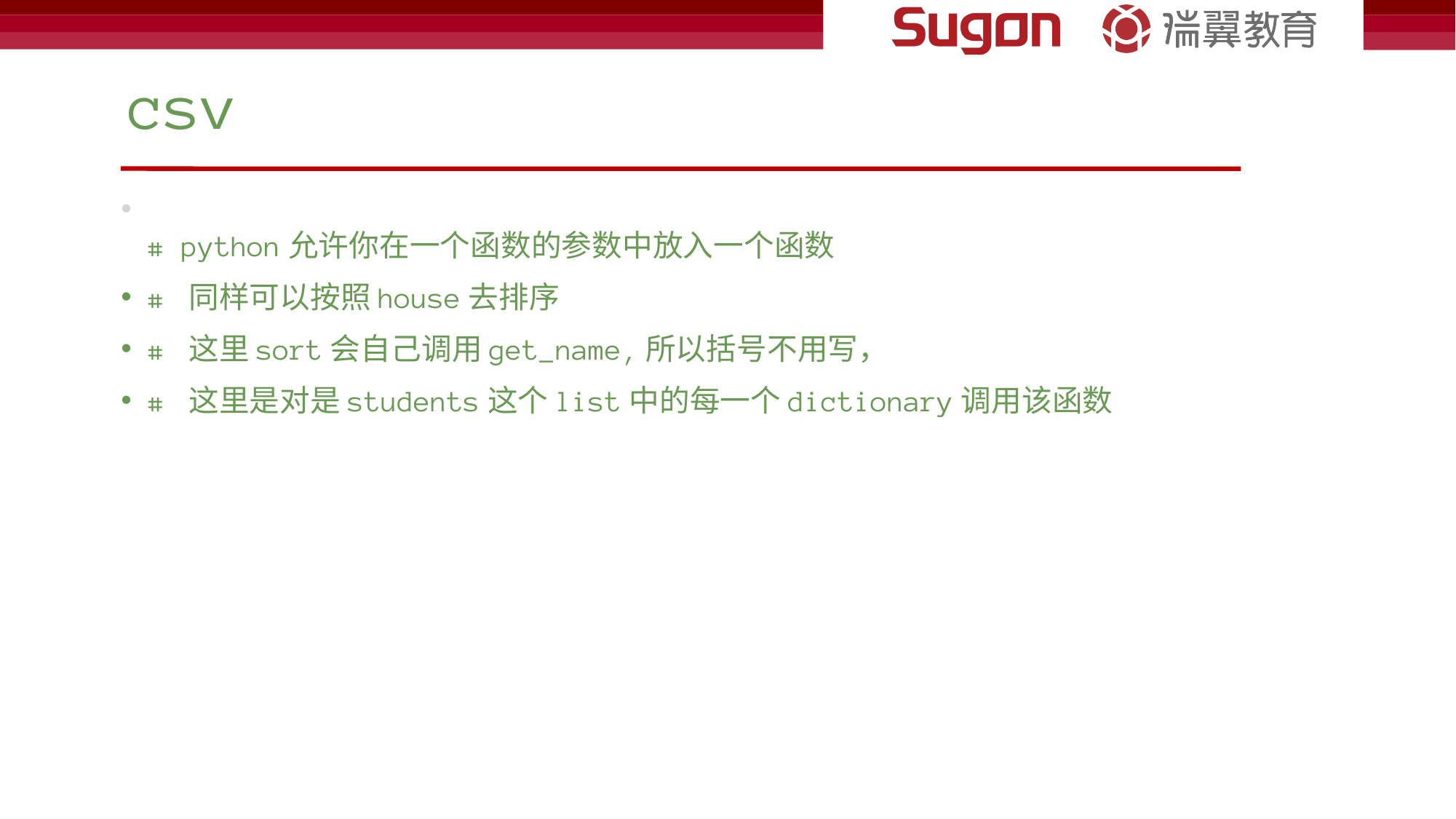

# csv
# python允许你在一个函数的参数中放入一个函数
# 同样可以按照house去排序
# 这里sort会自己调用get_name,所以括号不用写，
# 这里是对是students这个list中的每一个dictionary调用该函数